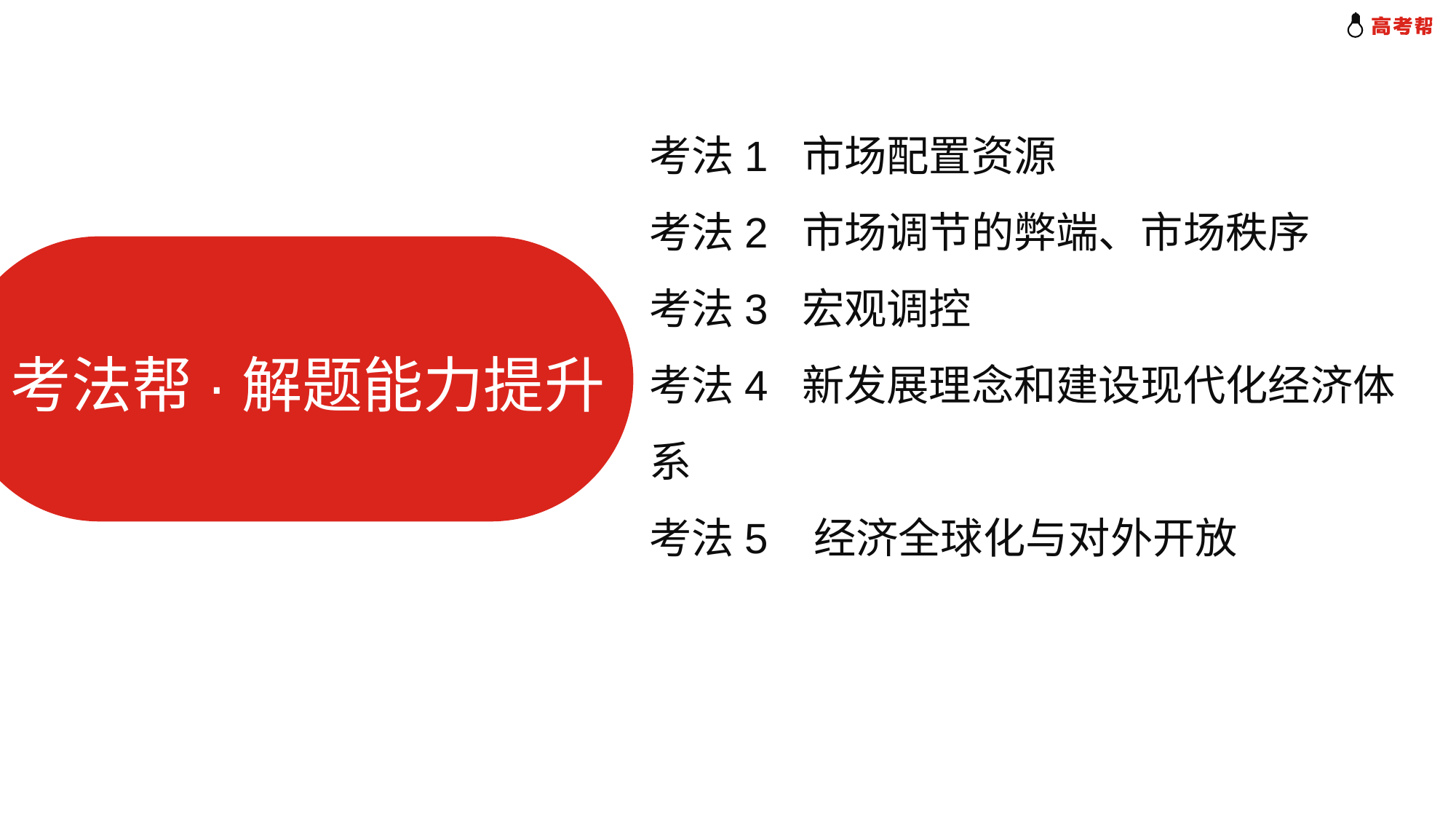

考法1  市场配置资源
考法2  市场调节的弊端、市场秩序
考法3  宏观调控
考法4  新发展理念和建设现代化经济体系
考法5   经济全球化与对外开放

考法帮·解题能力提升